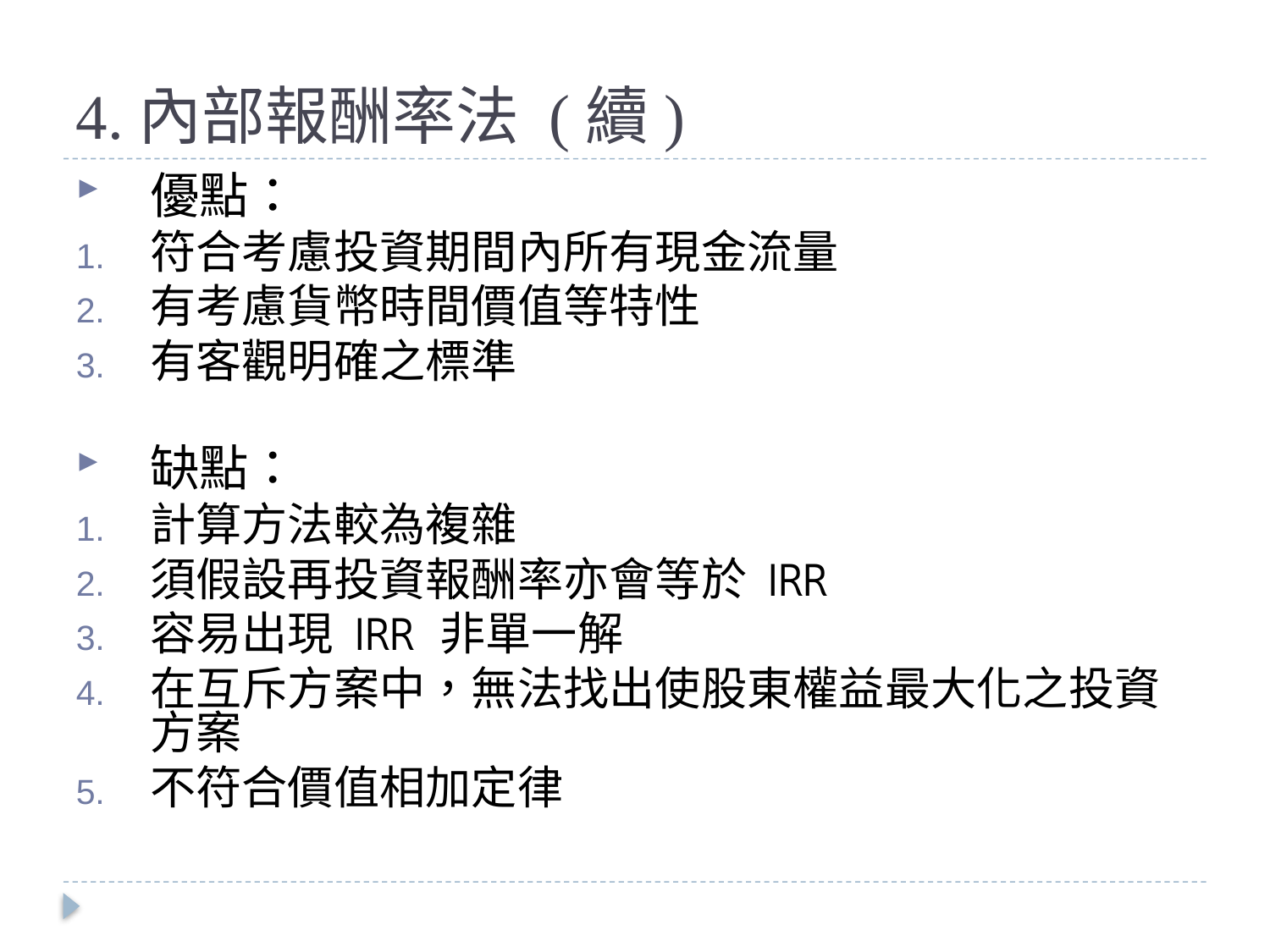

# 4.內部報酬率法 (續)
優點：
符合考慮投資期間內所有現金流量
有考慮貨幣時間價值等特性
有客觀明確之標準

缺點：
計算方法較為複雜
須假設再投資報酬率亦會等於 IRR
容易出現 IRR 非單一解
在互斥方案中，無法找出使股東權益最大化之投資方案
不符合價值相加定律